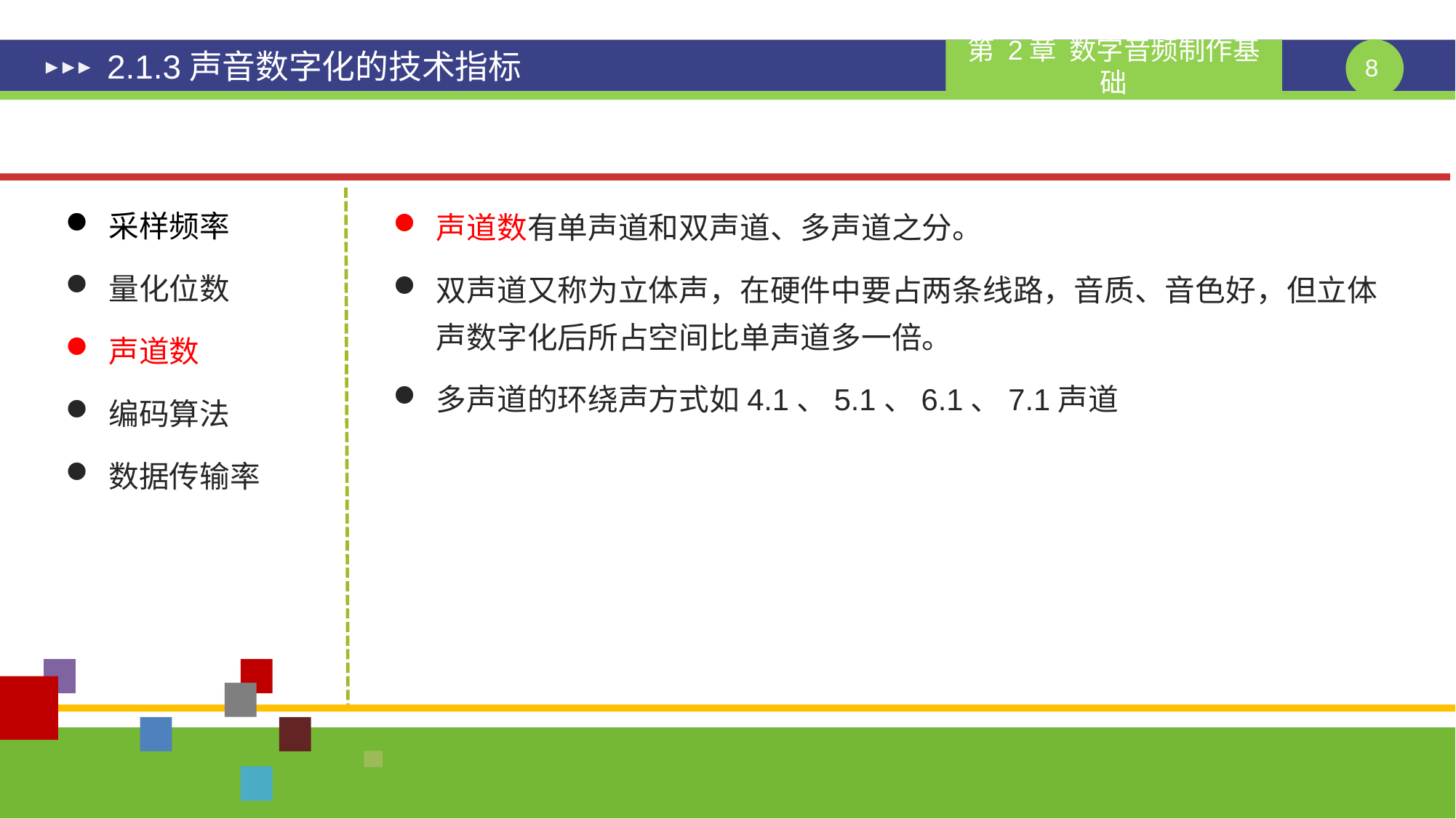

# 2.1.3声音数字化的技术指标

采样频率
量化位数
声道数
编码算法
数据传输率

声道数有单声道和双声道、多声道之分。
双声道又称为立体声，在硬件中要占两条线路，音质、音色好，但立体声数字化后所占空间比单声道多一倍。
多声道的环绕声方式如4.1、5.1、6.1、7.1声道